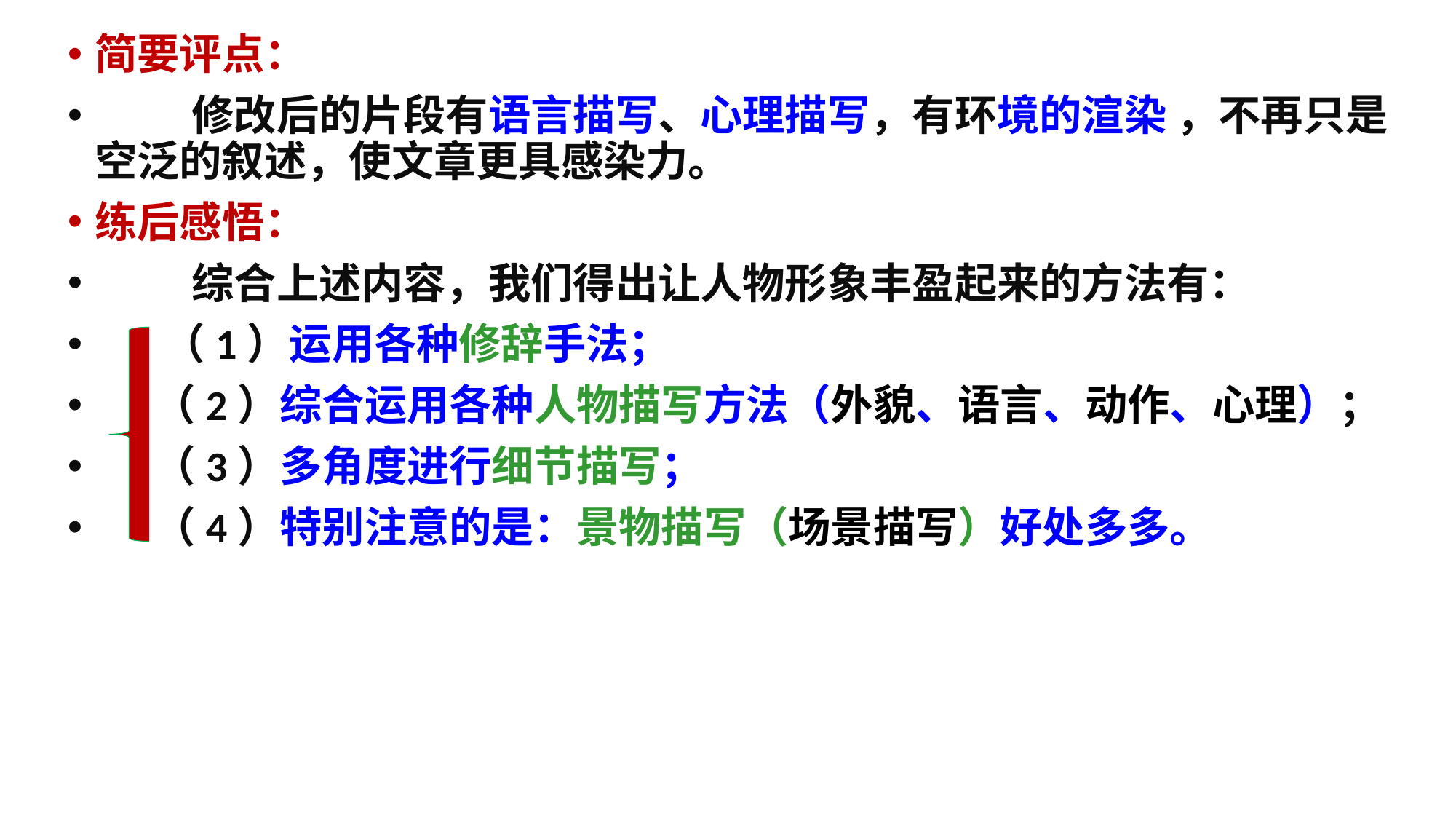

简要评点：
         修改后的片段有语言描写、心理描写，有环境的渲染 ，不再只是空泛的叙述，使文章更具感染力。
练后感悟：
         综合上述内容，我们得出让人物形象丰盈起来的方法有：
      （1）运用各种修辞手法；
     （2）综合运用各种人物描写方法（外貌、语言、动作、心理）；
     （3）多角度进行细节描写；
     （4）特别注意的是：景物描写（场景描写）好处多多。